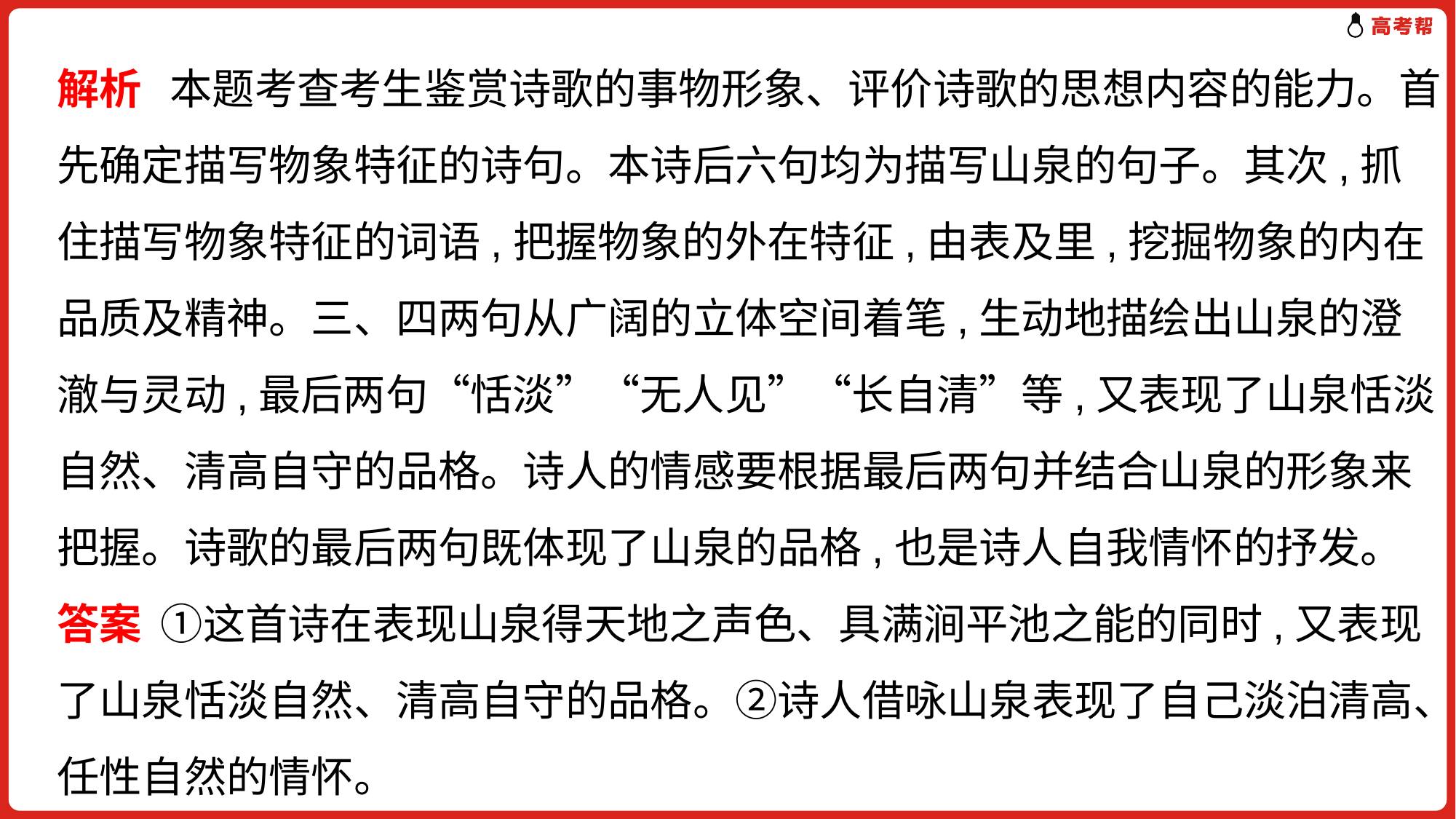

解析   本题考查考生鉴赏诗歌的事物形象、评价诗歌的思想内容的能力。首先确定描写物象特征的诗句。本诗后六句均为描写山泉的句子。其次,抓住描写物象特征的词语,把握物象的外在特征,由表及里,挖掘物象的内在品质及精神。三、四两句从广阔的立体空间着笔,生动地描绘出山泉的澄澈与灵动,最后两句“恬淡”“无人见”“长自清”等,又表现了山泉恬淡自然、清高自守的品格。诗人的情感要根据最后两句并结合山泉的形象来把握。诗歌的最后两句既体现了山泉的品格,也是诗人自我情怀的抒发。
答案  ①这首诗在表现山泉得天地之声色、具满涧平池之能的同时,又表现了山泉恬淡自然、清高自守的品格。②诗人借咏山泉表现了自己淡泊清高、任性自然的情怀。